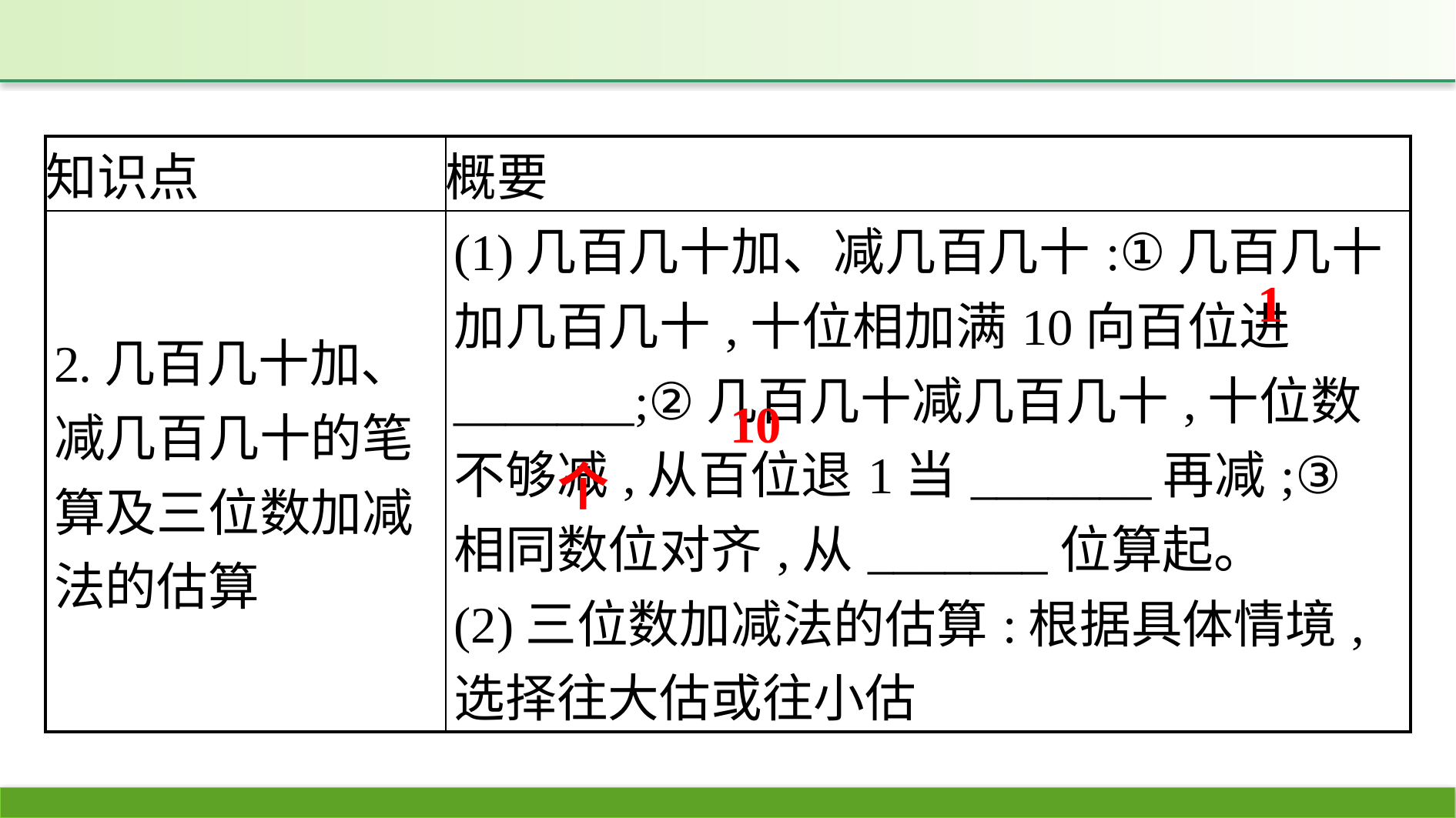

| 知识点 | 概要 |
| --- | --- |
| 2.几百几十加、减几百几十的笔算及三位数加减法的估算 | (1)几百几十加、减几百几十:①几百几十加几百几十,十位相加满10向百位进\_\_\_\_\_\_\_;②几百几十减几百几十,十位数不够减,从百位退1当\_\_\_\_\_\_\_再减;③相同数位对齐,从\_\_\_\_\_\_\_位算起。  (2)三位数加减法的估算:根据具体情境,选择往大估或往小估 |
1
10
个